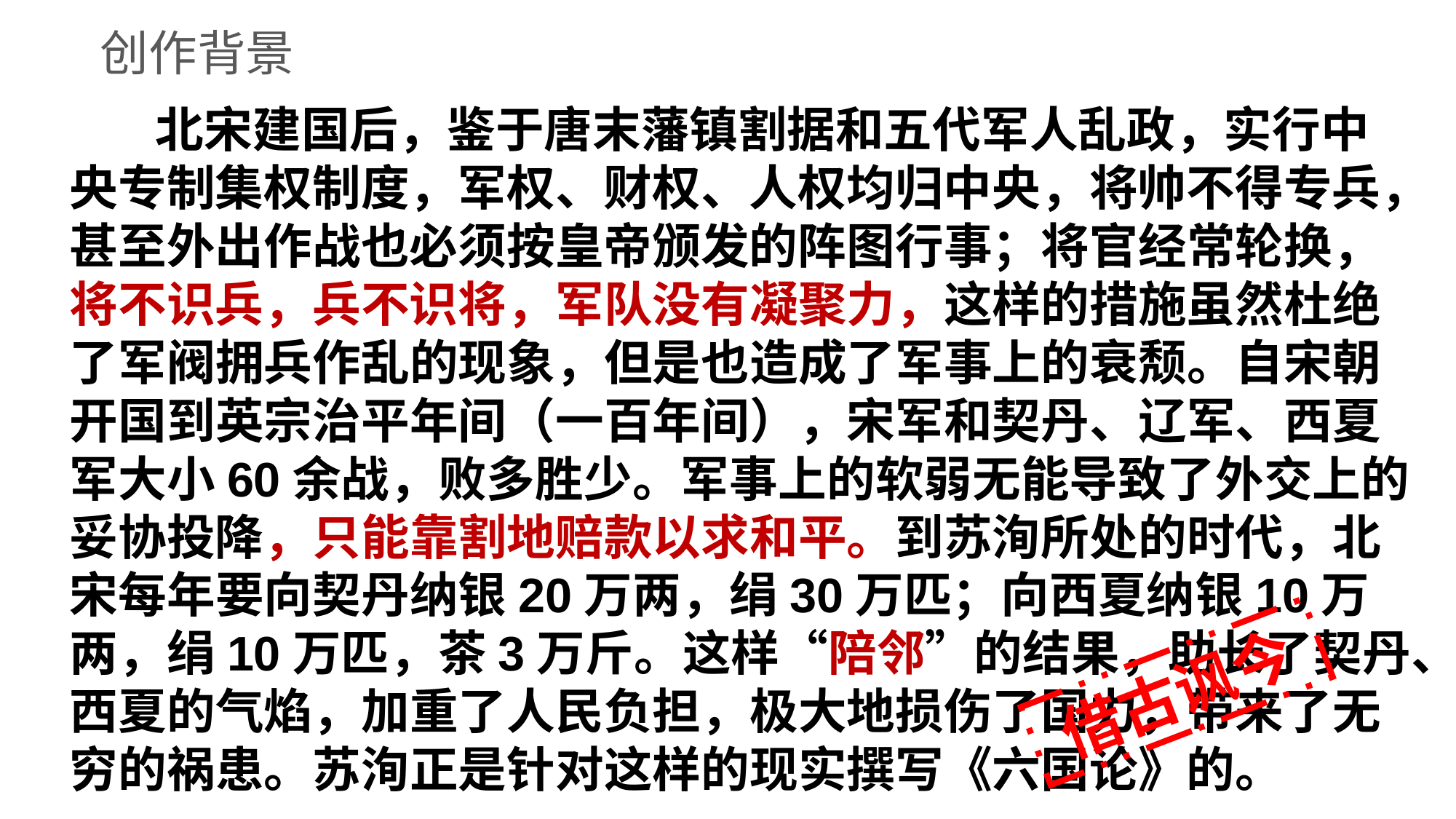

创作背景
北宋建国后，鉴于唐末藩镇割据和五代军人乱政，实行中央专制集权制度，军权、财权、人权均归中央，将帅不得专兵，甚至外出作战也必须按皇帝颁发的阵图行事；将官经常轮换，将不识兵，兵不识将，军队没有凝聚力，这样的措施虽然杜绝了军阀拥兵作乱的现象，但是也造成了军事上的衰颓。自宋朝开国到英宗治平年间（一百年间），宋军和契丹、辽军、西夏军大小60余战，败多胜少。军事上的软弱无能导致了外交上的妥协投降，只能靠割地赔款以求和平。到苏洵所处的时代，北宋每年要向契丹纳银20万两，绢30万匹；向西夏纳银10万两，绢10万匹，茶3万斤。这样“陪邻”的结果，助长了契丹、西夏的气焰，加重了人民负担，极大地损伤了国力，带来了无穷的祸患。苏洵正是针对这样的现实撰写《六国论》的。
借古讽今